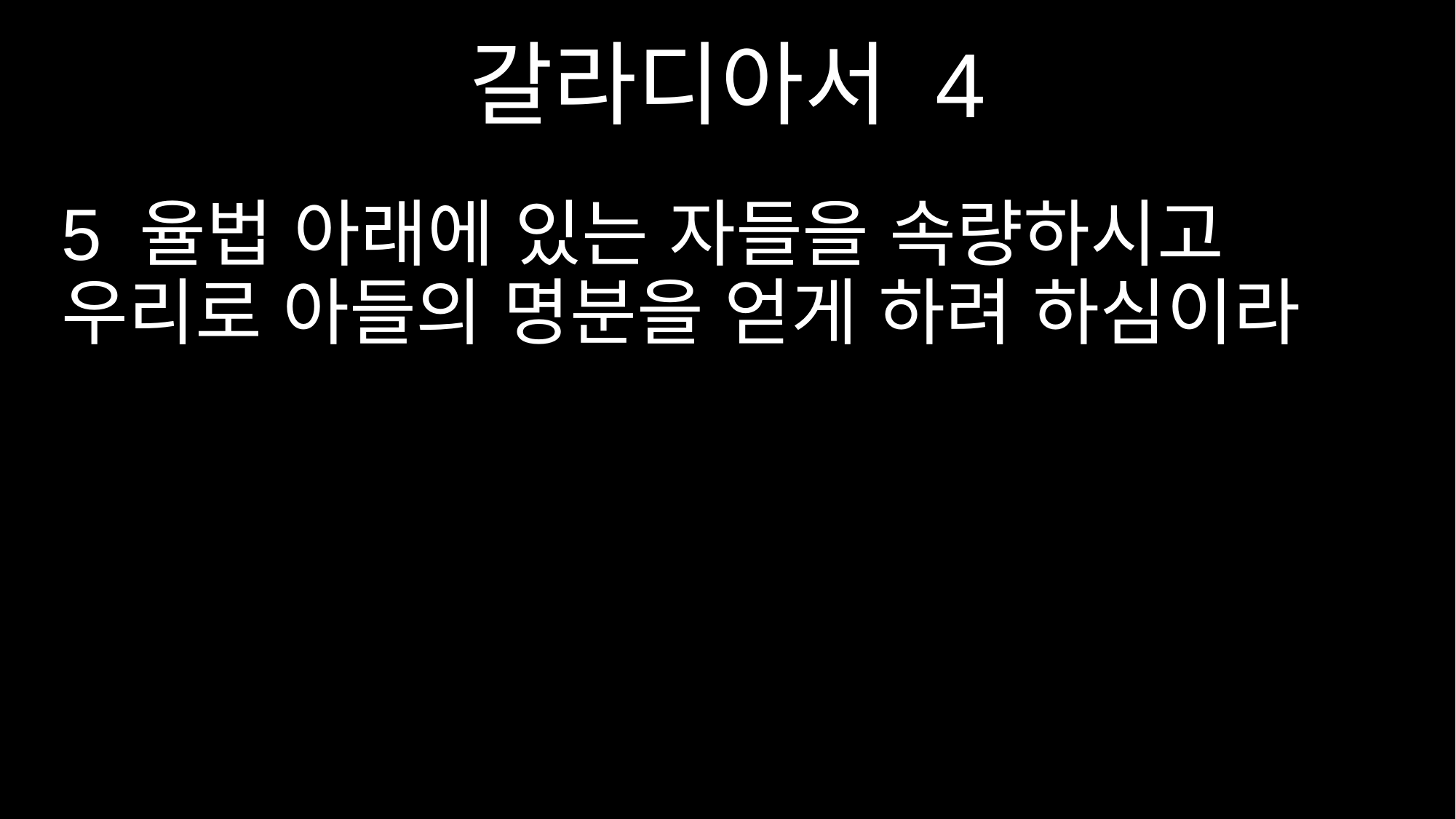

갈라디아서 4
5 율법 아래에 있는 자들을 속량하시고 우리로 아들의 명분을 얻게 하려 하심이라